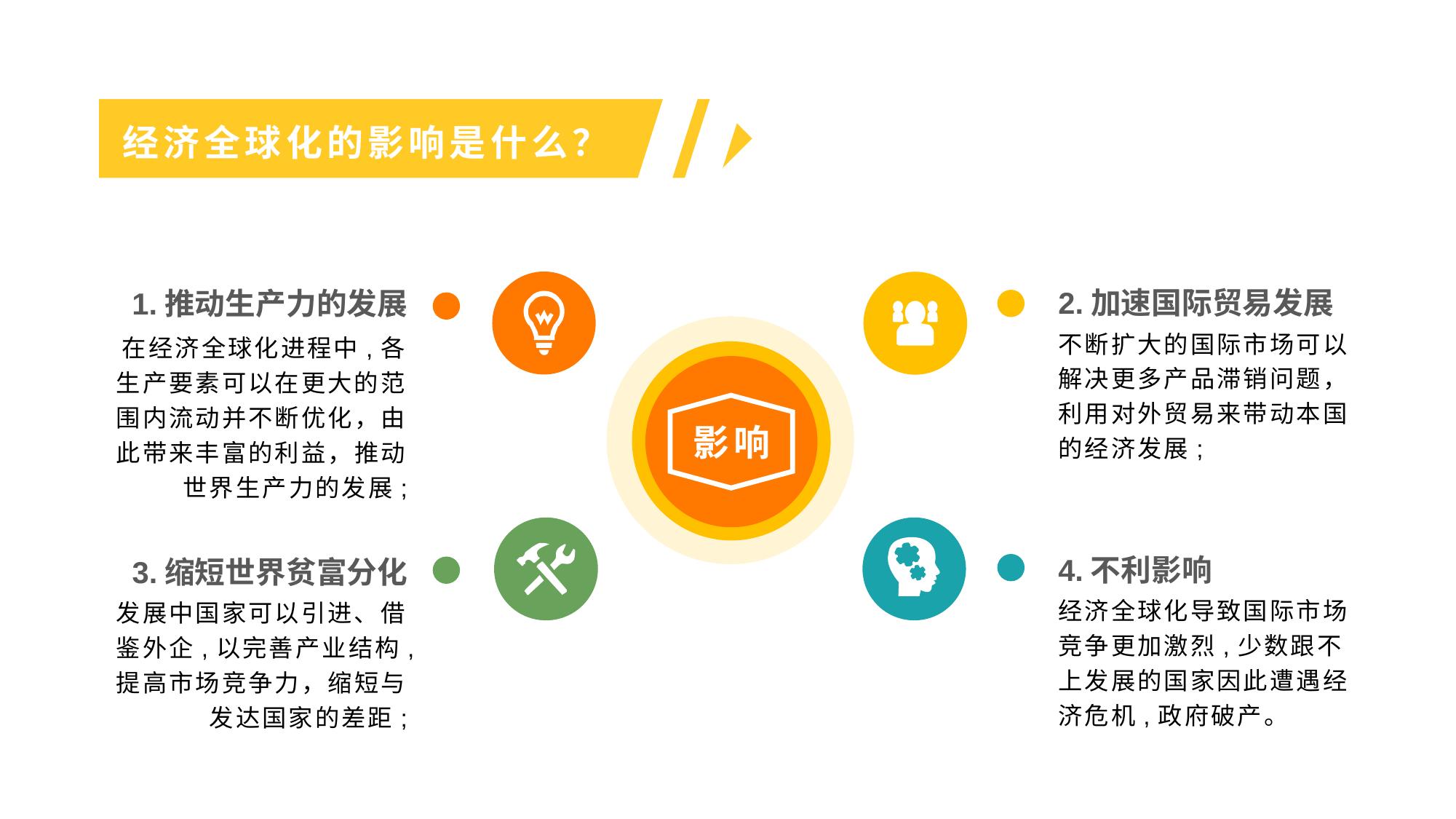

经济全球化的影响是什么？
2.加速国际贸易发展
1.推动生产力的发展

不断扩大的国际市场可以解决更多产品滞销问题，利用对外贸易来带动本国
的经济发展;
在经济全球化进程中,各生产要素可以在更大的范围内流动并不断优化，由此带来丰富的利益，推动世界生产力的发展;

影响

4.不利影响

3.缩短世界贫富分化

经济全球化导致国际市场竞争更加激烈,少数跟不上发展的国家因此遭遇经济危机,政府破产。
发展中国家可以引进、借鉴外企,以完善产业结构,提高市场竞争力，缩短与发达国家的差距;